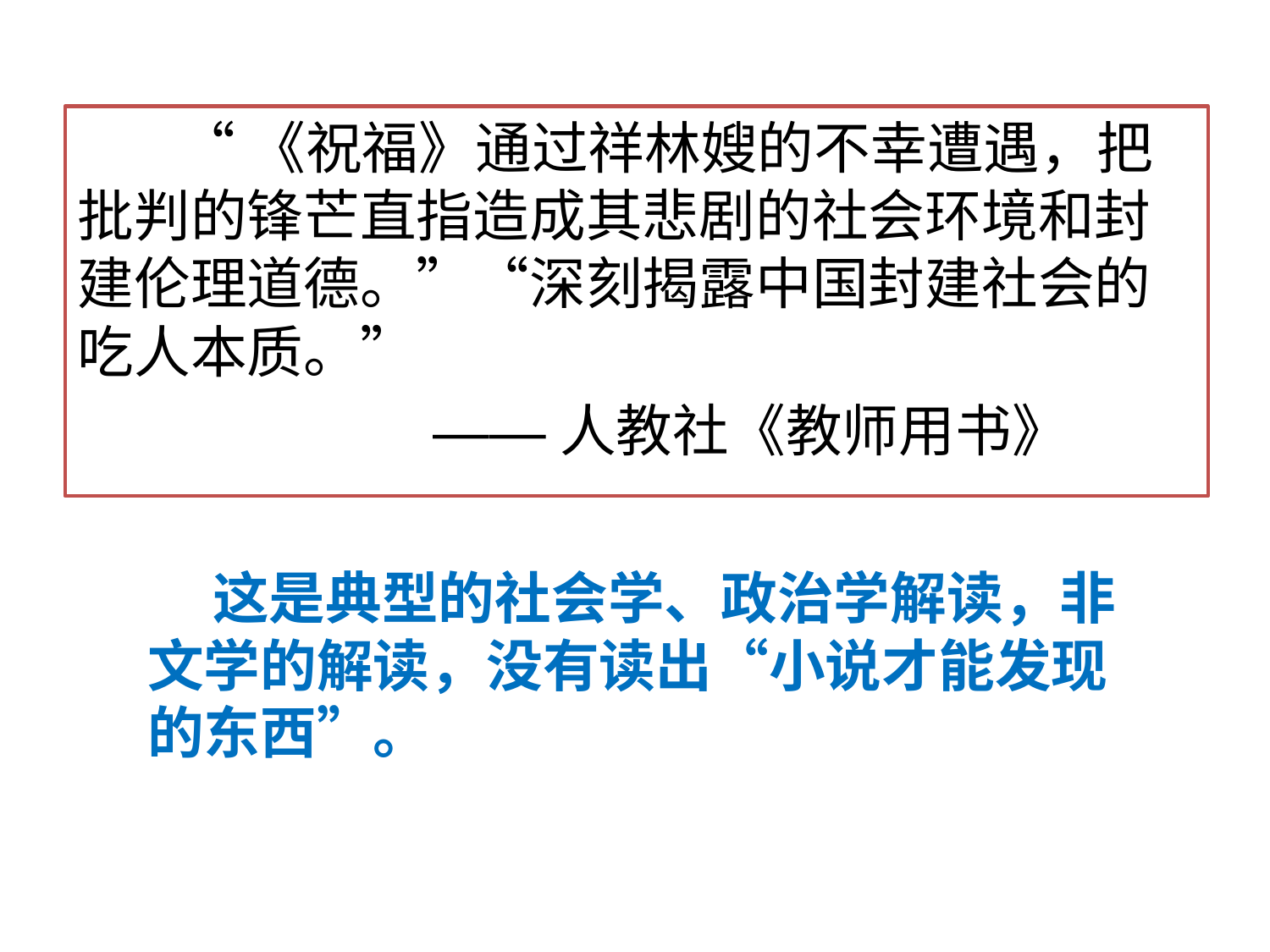

“《祝福》通过祥林嫂的不幸遭遇，把批判的锋芒直指造成其悲剧的社会环境和封建伦理道德。”“深刻揭露中国封建社会的吃人本质。”
                            ——人教社《教师用书》

    这是典型的社会学、政治学解读，非文学的解读，没有读出“小说才能发现的东西”。